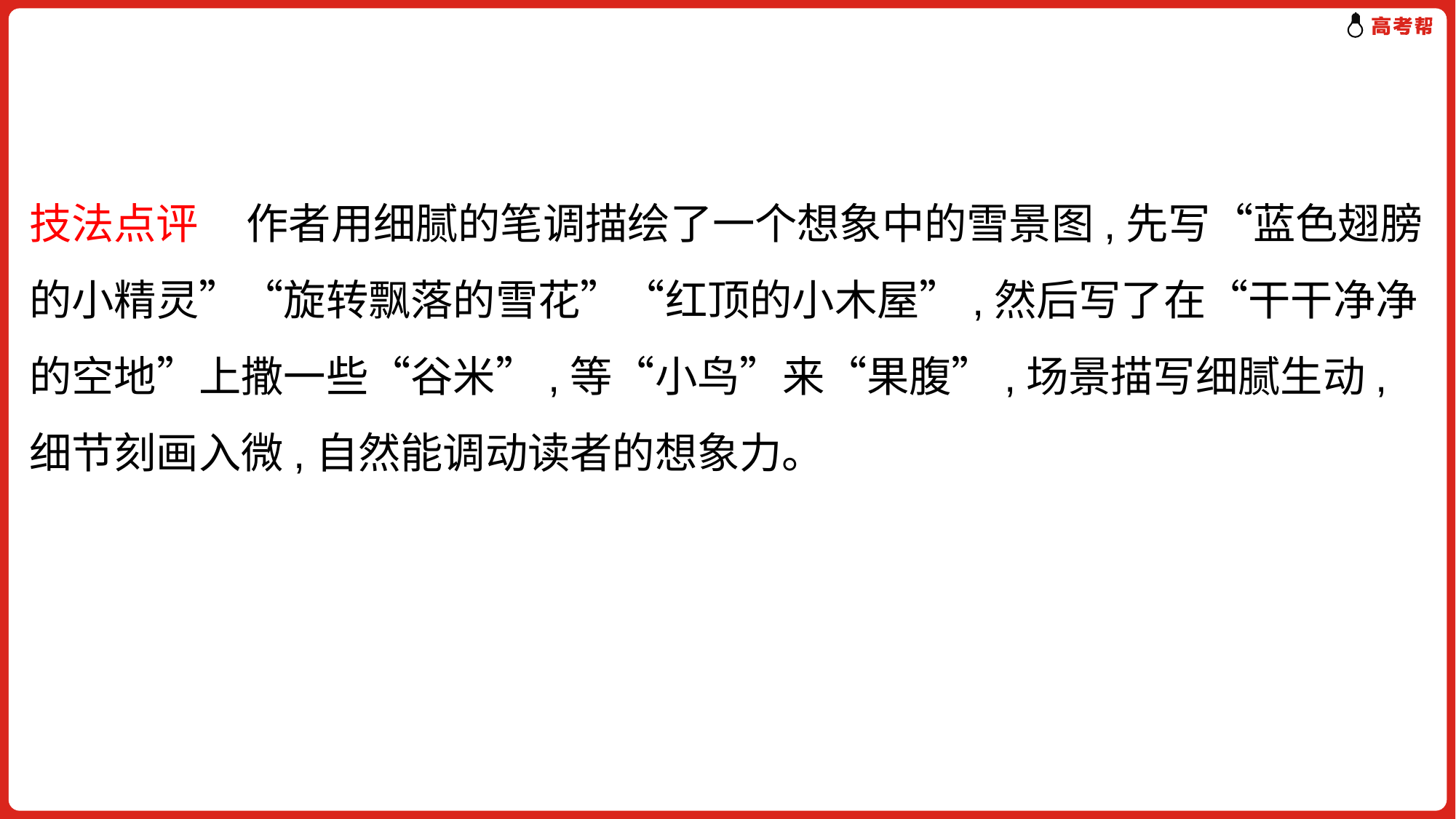

技法点评     作者用细腻的笔调描绘了一个想象中的雪景图,先写“蓝色翅膀的小精灵”“旋转飘落的雪花”“红顶的小木屋”,然后写了在“干干净净的空地”上撒一些“谷米”,等“小鸟”来“果腹”,场景描写细腻生动,细节刻画入微,自然能调动读者的想象力。